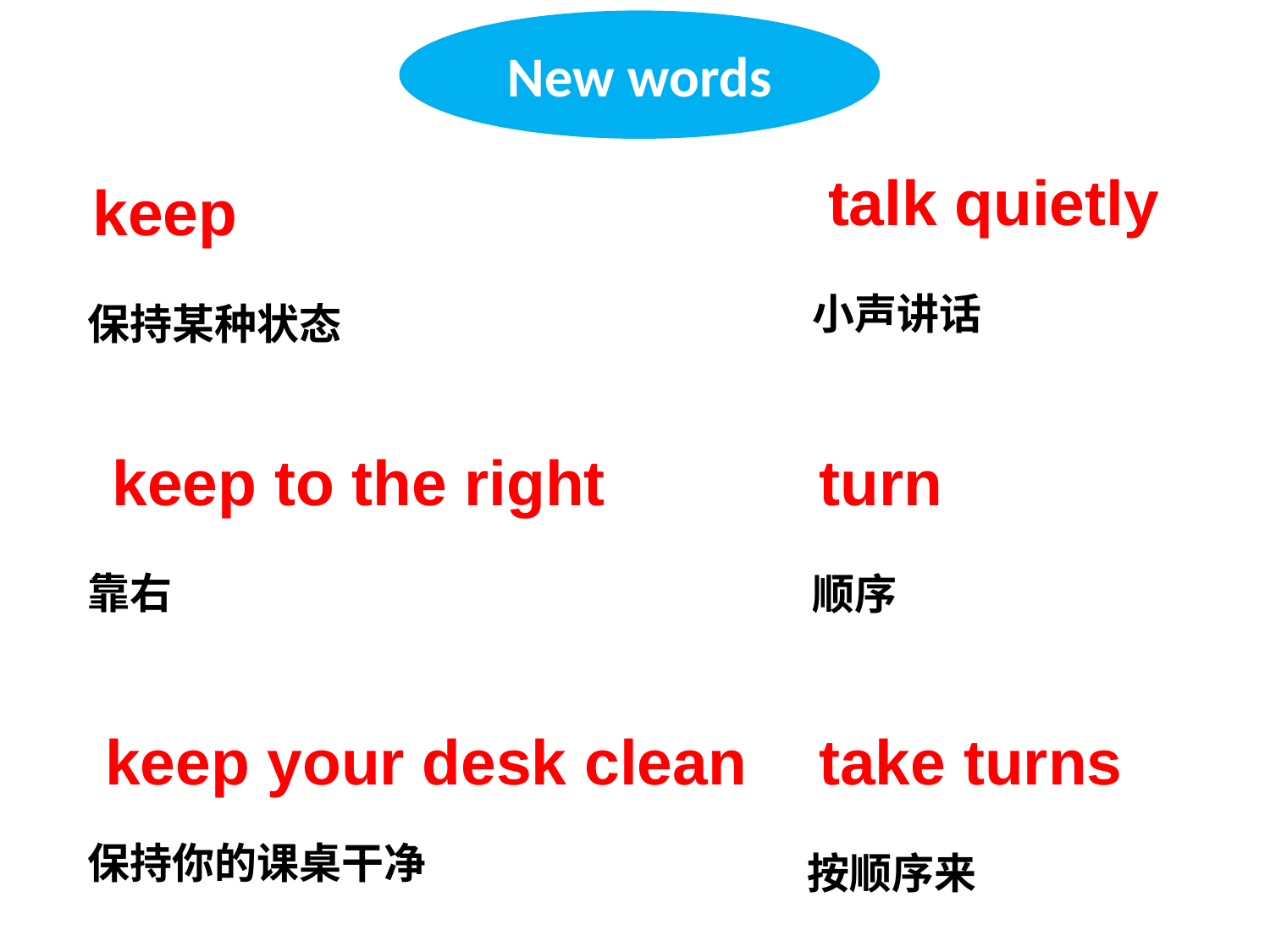

New words
talk quietly
keep
小声讲话
保持某种状态
keep to the right
turn
靠右
顺序
keep your desk clean
take turns
保持你的课桌干净
按顺序来